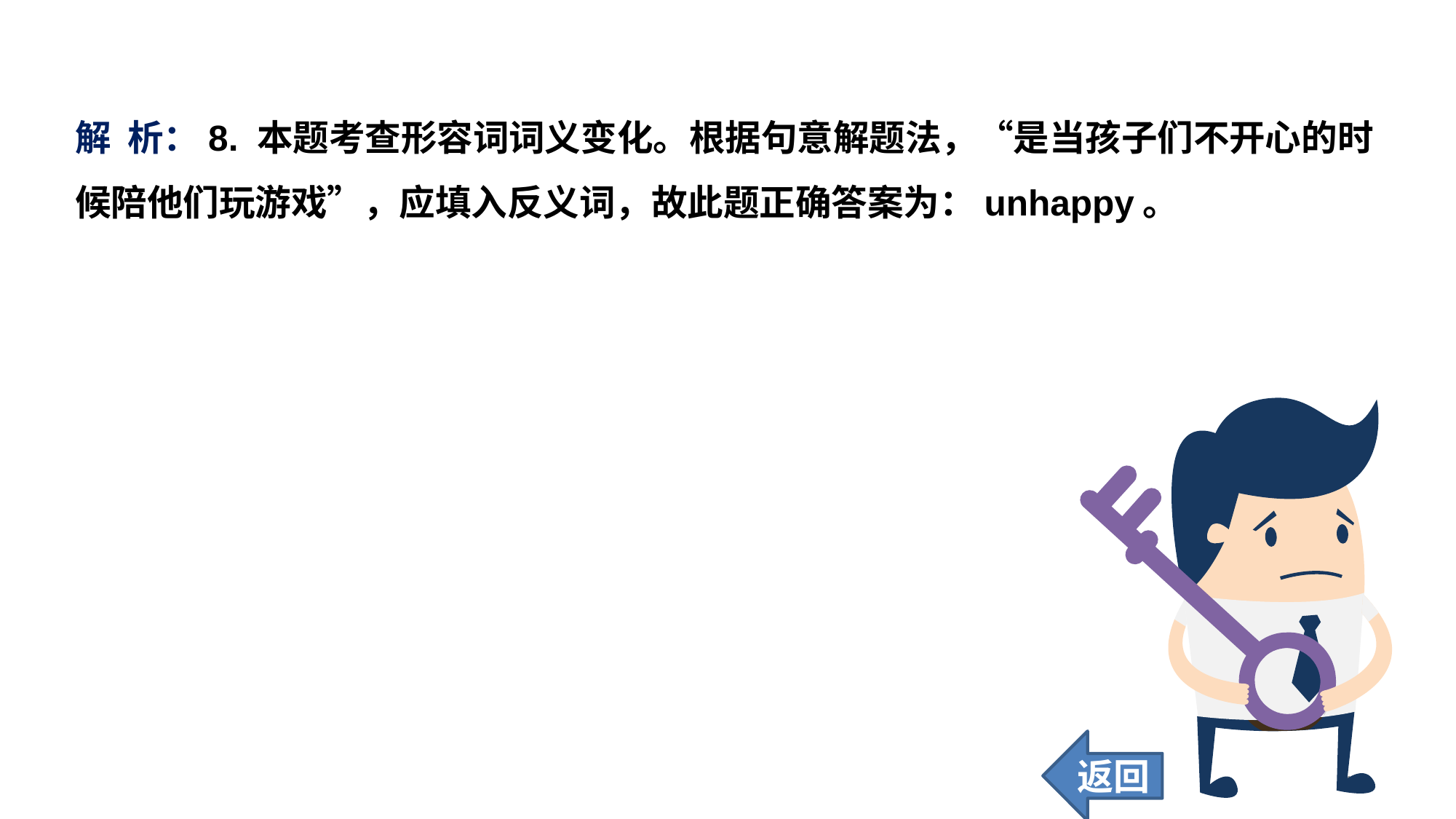

解  析：8. 本题考查形容词词义变化。根据句意解题法，“是当孩子们不开心的时候陪他们玩游戏”，应填入反义词，故此题正确答案为：unhappy。

返回
108